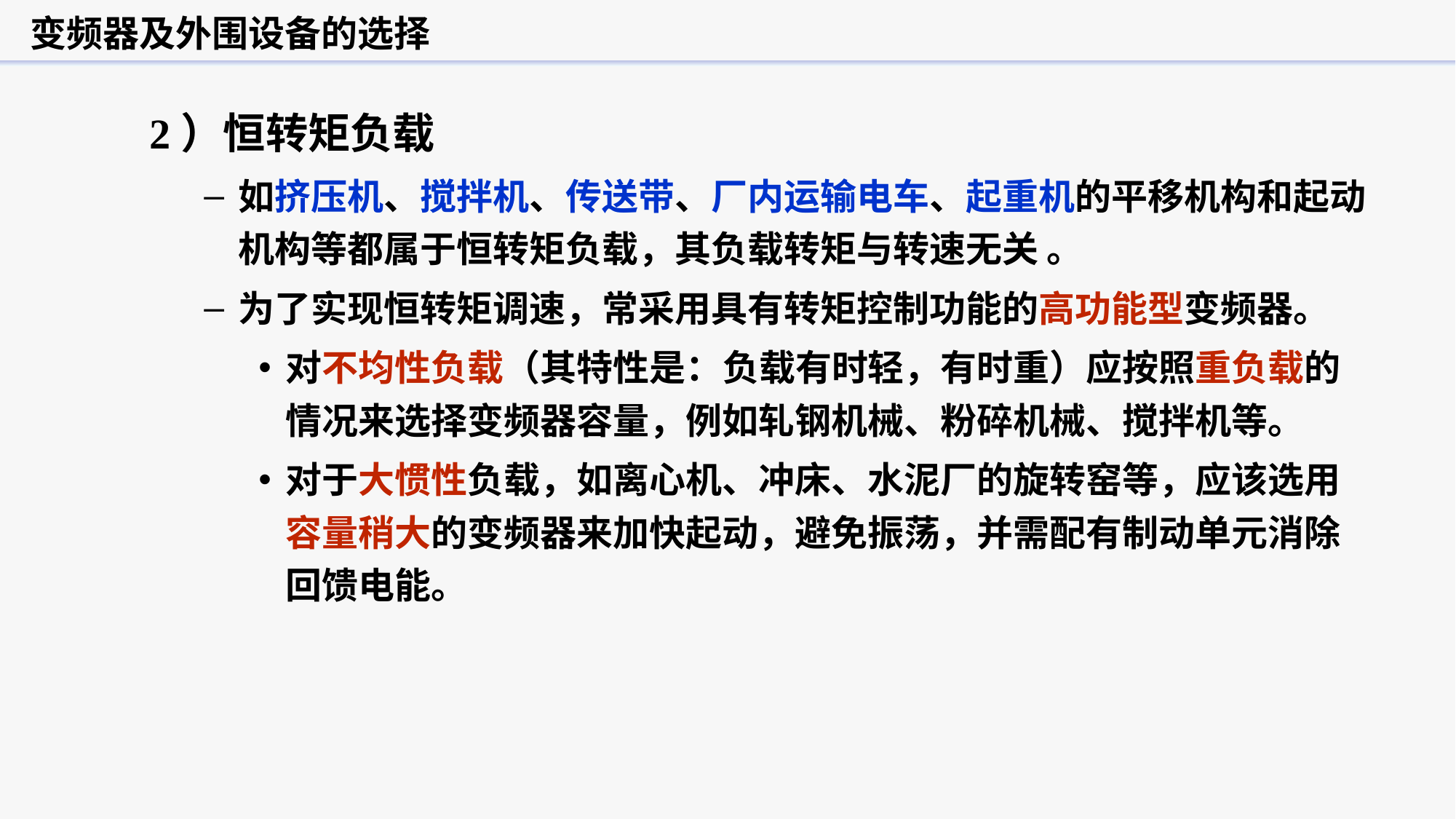

变频器及外围设备的选择

2）恒转矩负载
如挤压机、搅拌机、传送带、厂内运输电车、起重机的平移机构和起动机构等都属于恒转矩负载，其负载转矩与转速无关 。
为了实现恒转矩调速，常采用具有转矩控制功能的高功能型变频器。
对不均性负载（其特性是：负载有时轻，有时重）应按照重负载的情况来选择变频器容量，例如轧钢机械、粉碎机械、搅拌机等。
对于大惯性负载，如离心机、冲床、水泥厂的旋转窑等，应该选用容量稍大的变频器来加快起动，避免振荡，并需配有制动单元消除回馈电能。